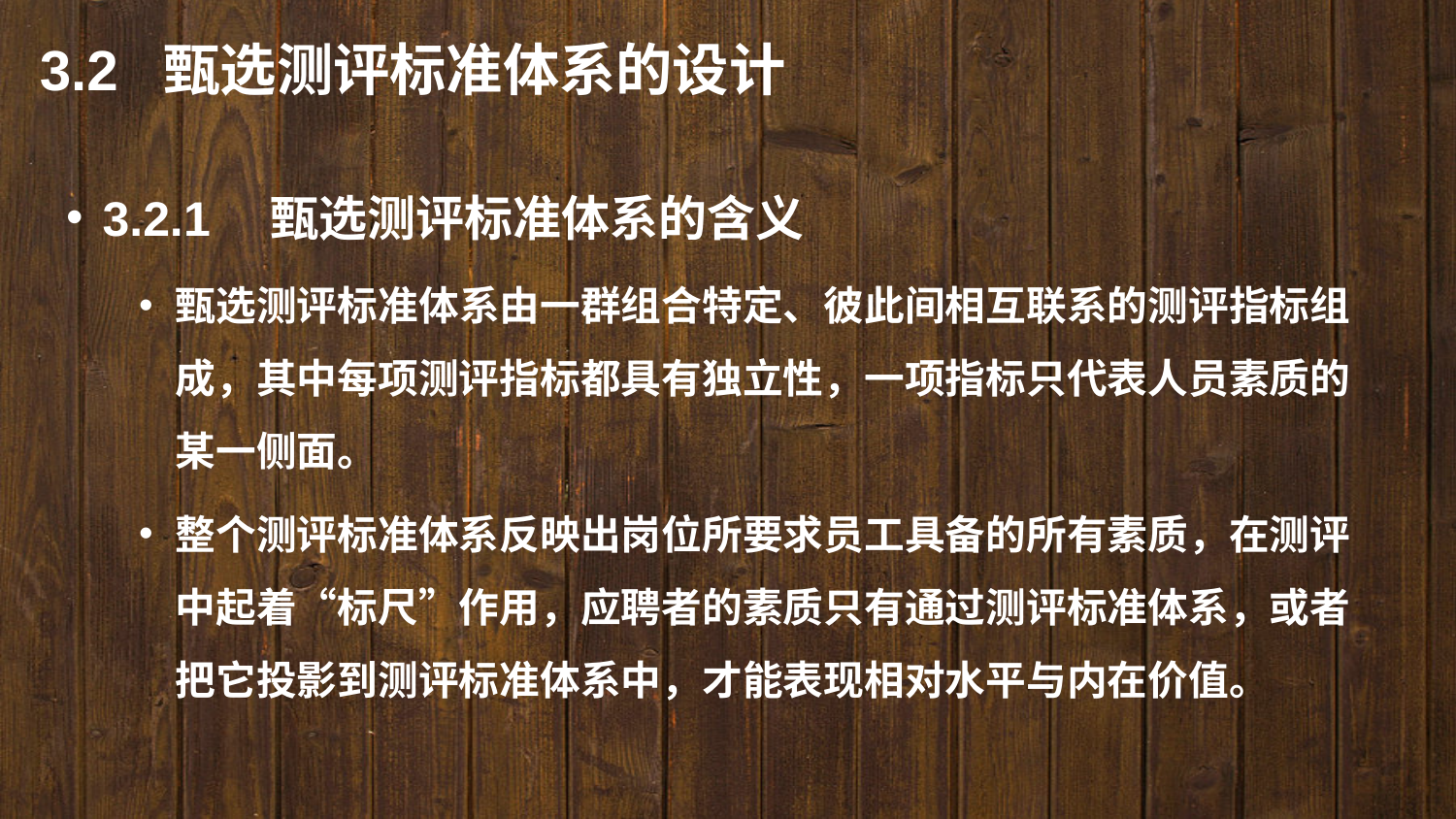

3.2  甄选测评标准体系的设计
3.2.1　甄选测评标准体系的含义
甄选测评标准体系由一群组合特定、彼此间相互联系的测评指标组成，其中每项测评指标都具有独立性，一项指标只代表人员素质的某一侧面。
整个测评标准体系反映出岗位所要求员工具备的所有素质，在测评中起着“标尺”作用，应聘者的素质只有通过测评标准体系，或者把它投影到测评标准体系中，才能表现相对水平与内在价值。